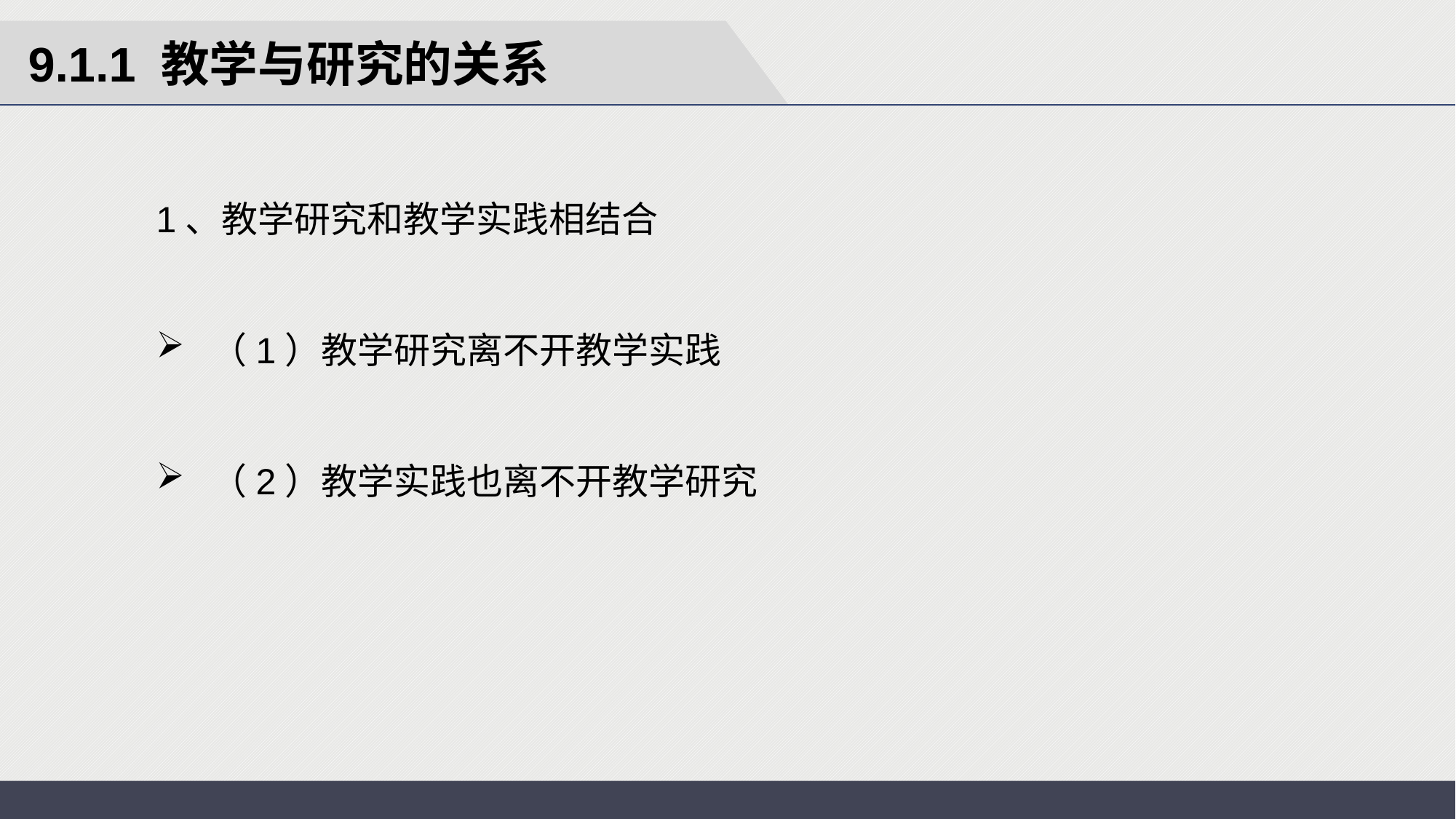

9.1.1 教学与研究的关系
1、教学研究和教学实践相结合

（1）教学研究离不开教学实践

（2）教学实践也离不开教学研究